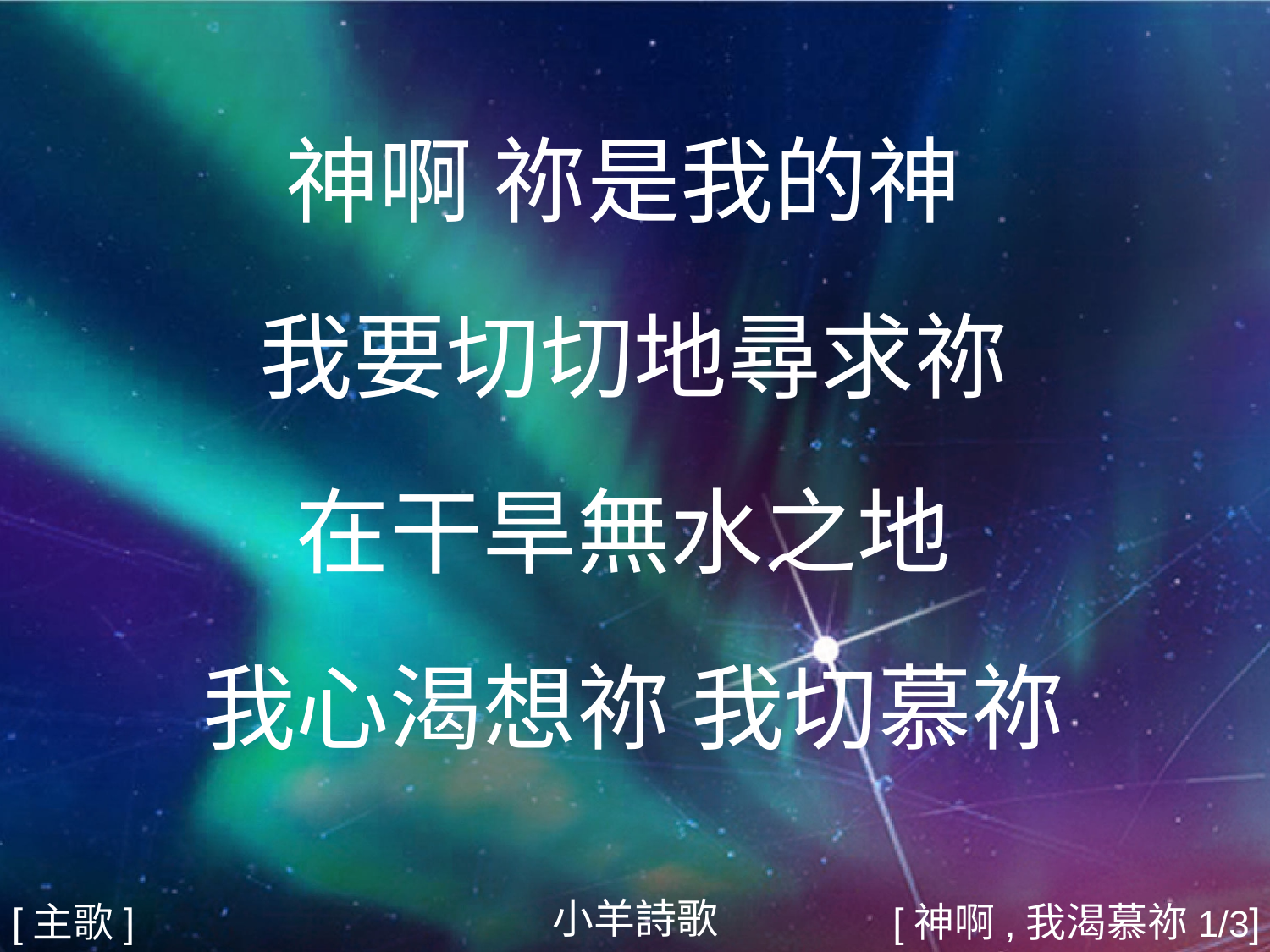

神啊 祢是我的神

我要切切地尋求祢

在干旱無水之地

我心渴想祢 我切慕祢
#

小羊詩歌
[主歌]
[神啊,我渴慕祢1/3]